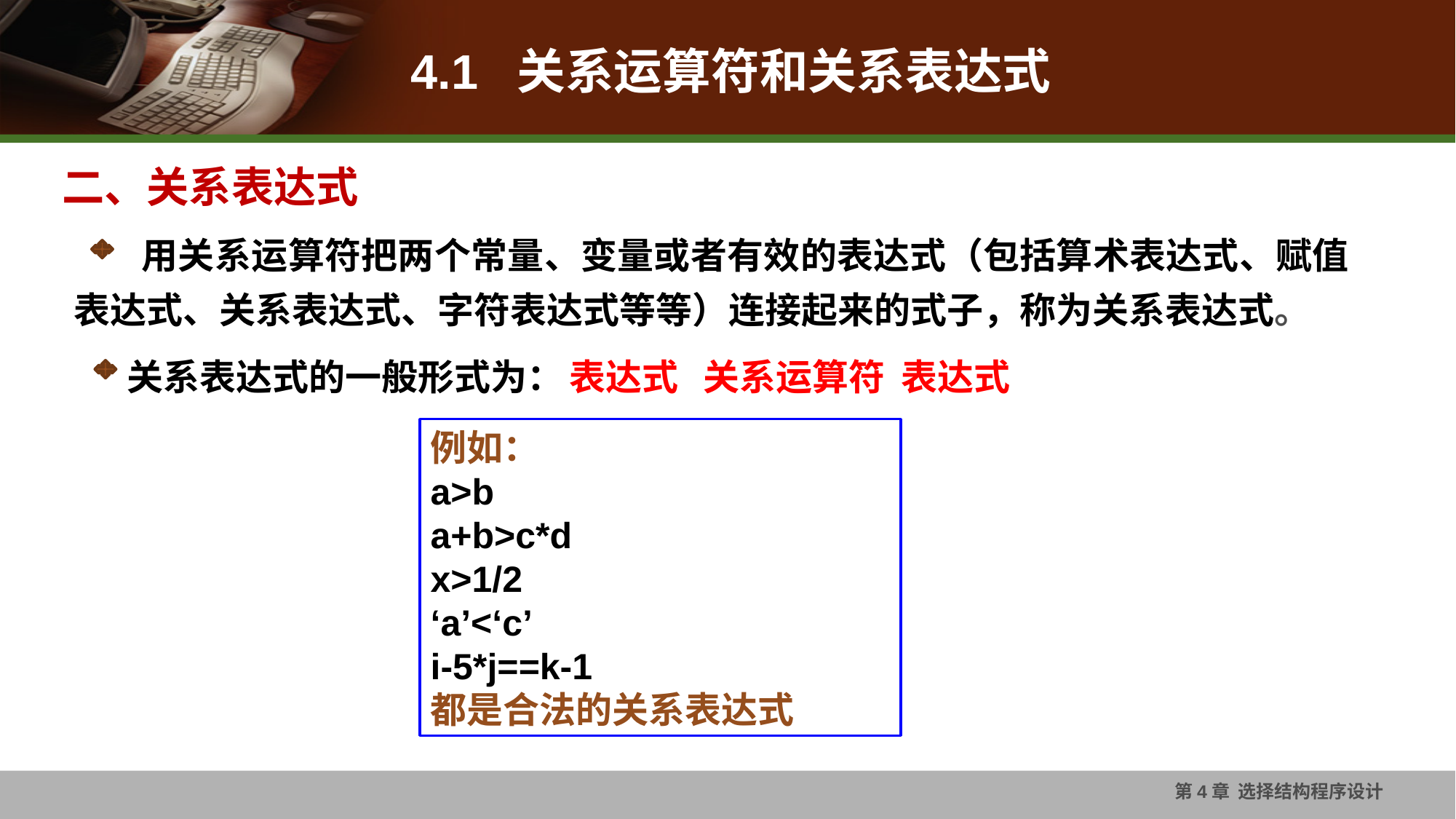

# 4.1  关系运算符和关系表达式
二、关系表达式

       用关系运算符把两个常量、变量或者有效的表达式（包括算术表达式、赋值表达式、关系表达式、字符表达式等等）连接起来的式子，称为关系表达式。

关系表达式的一般形式为： 表达式   关系运算符  表达式

例如：
a>b
a+b>c*d
x>1/2
‘a’<‘c’
i-5*j==k-1
都是合法的关系表达式
第4章  选择结构程序设计